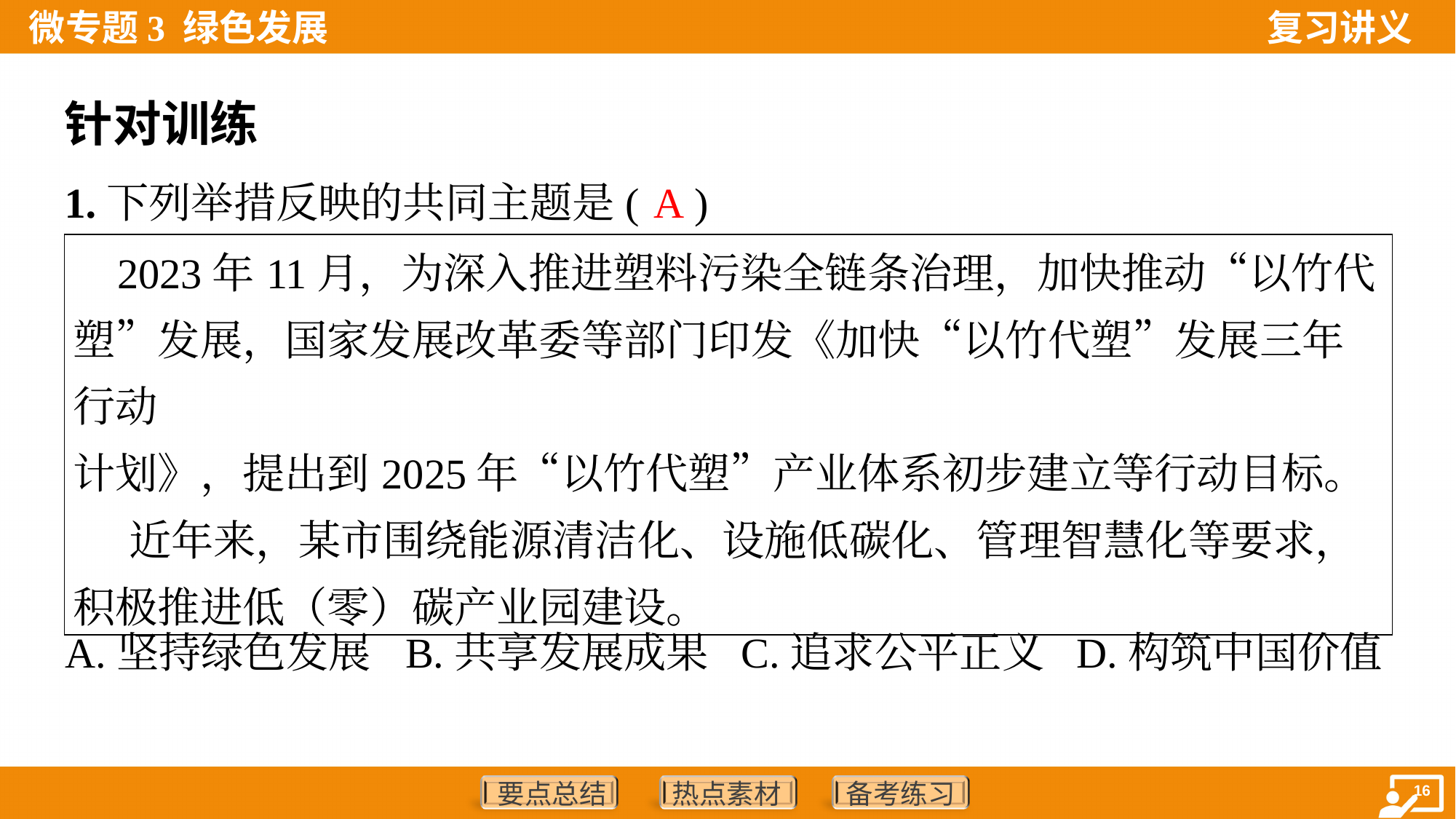

针对训练
A
1.下列举措反映的共同主题是(     )
| 2023年11月，为深入推进塑料污染全链条治理，加快推动“以竹代 塑”发展，国家发展改革委等部门印发《加快“以竹代塑”发展三年行动 计划》，提出到2025年“以竹代塑”产业体系初步建立等行动目标。 近年来，某市围绕能源清洁化、设施低碳化、管理智慧化等要求，积极推进低（零）碳产业园建设。 |
| --- |
A.坚持绿色发展	B.共享发展成果	C.追求公平正义	D.构筑中国价值